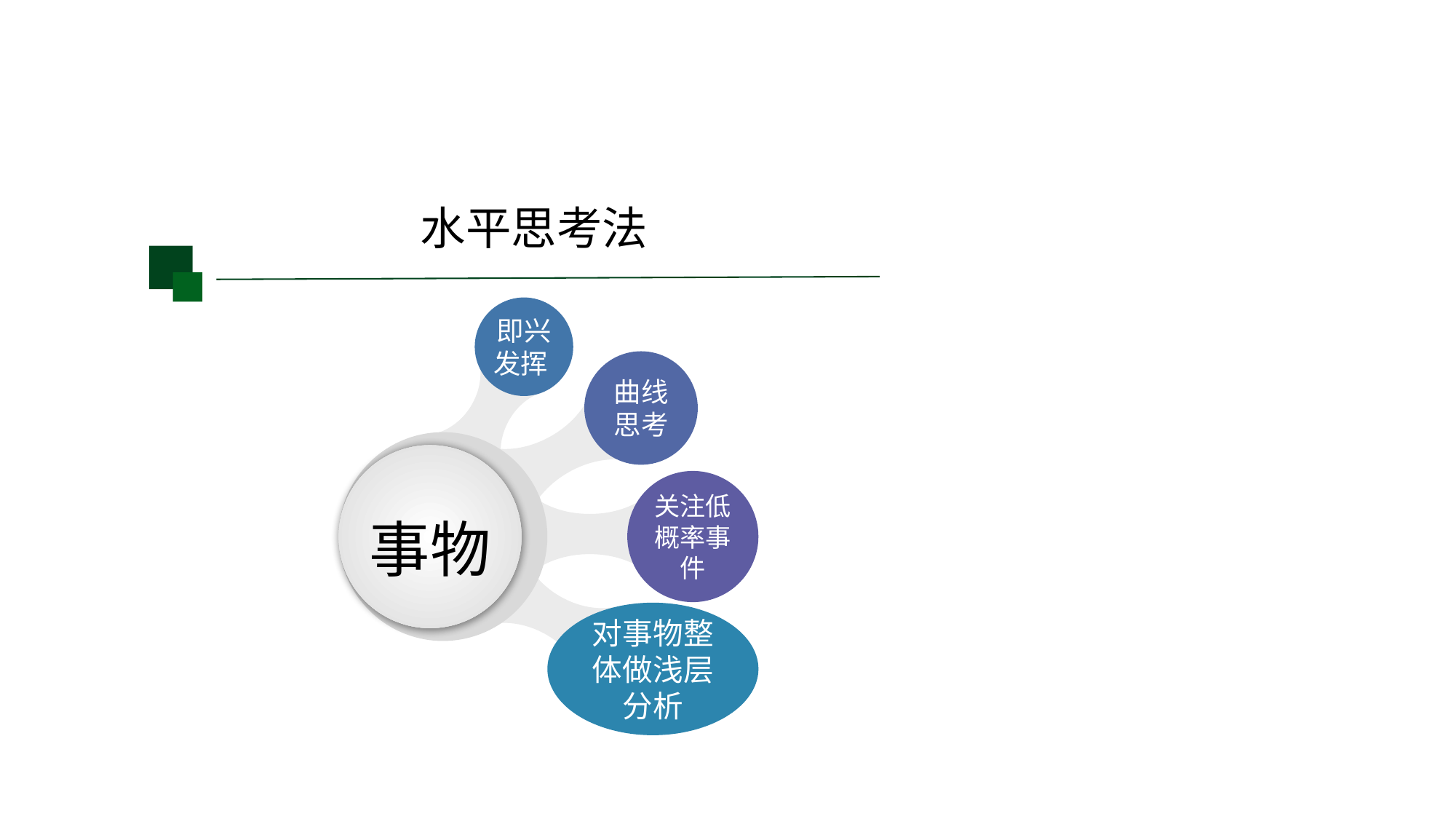

水平思考法

即兴发挥
曲线思考

事物
关注低概率事件

对事物整体做浅层分析